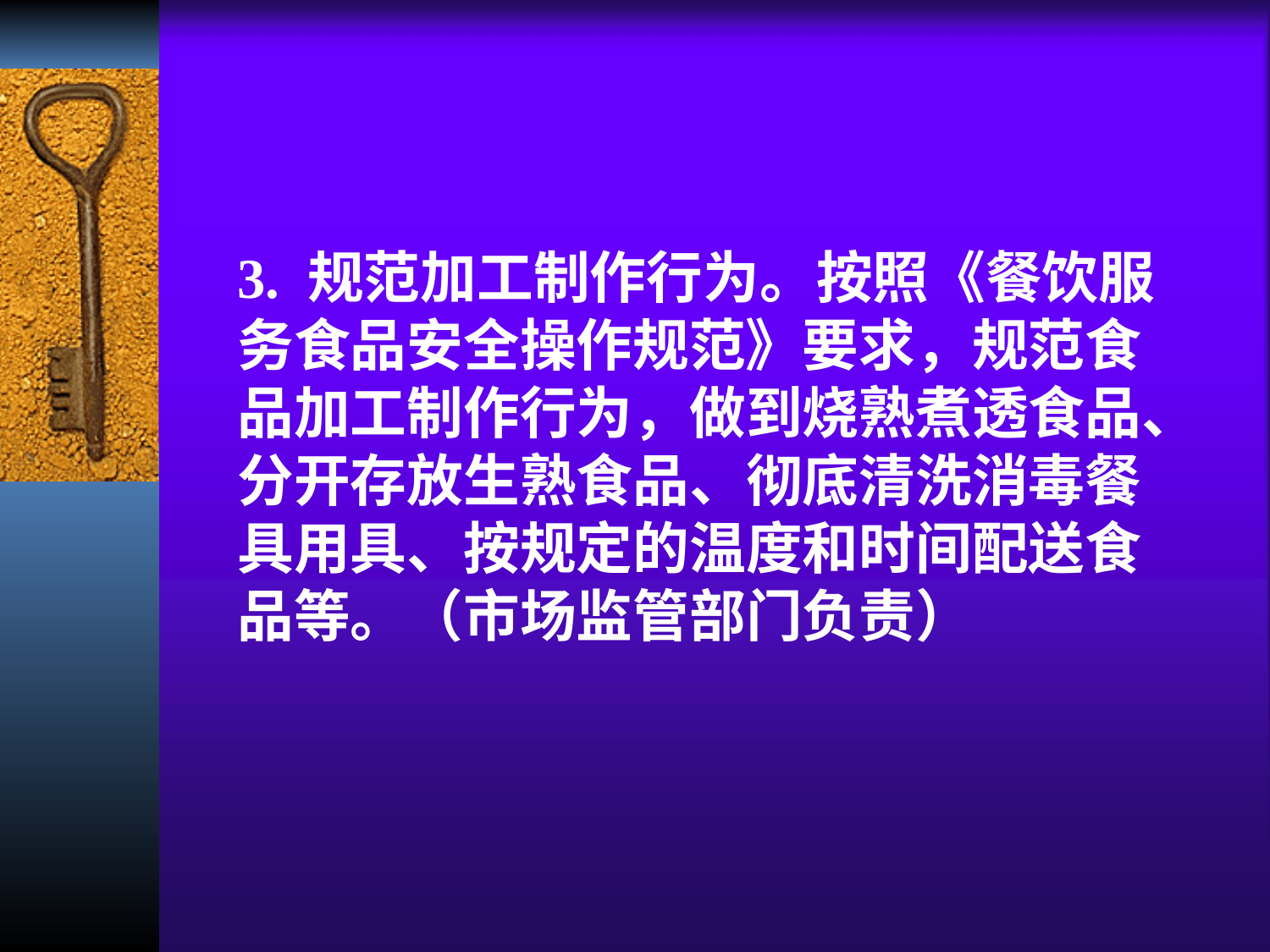

3. 规范加工制作行为。按照《餐饮服务食品安全操作规范》要求，规范食品加工制作行为，做到烧熟煮透食品、分开存放生熟食品、彻底清洗消毒餐具用具、按规定的温度和时间配送食品等。（市场监管部门负责）